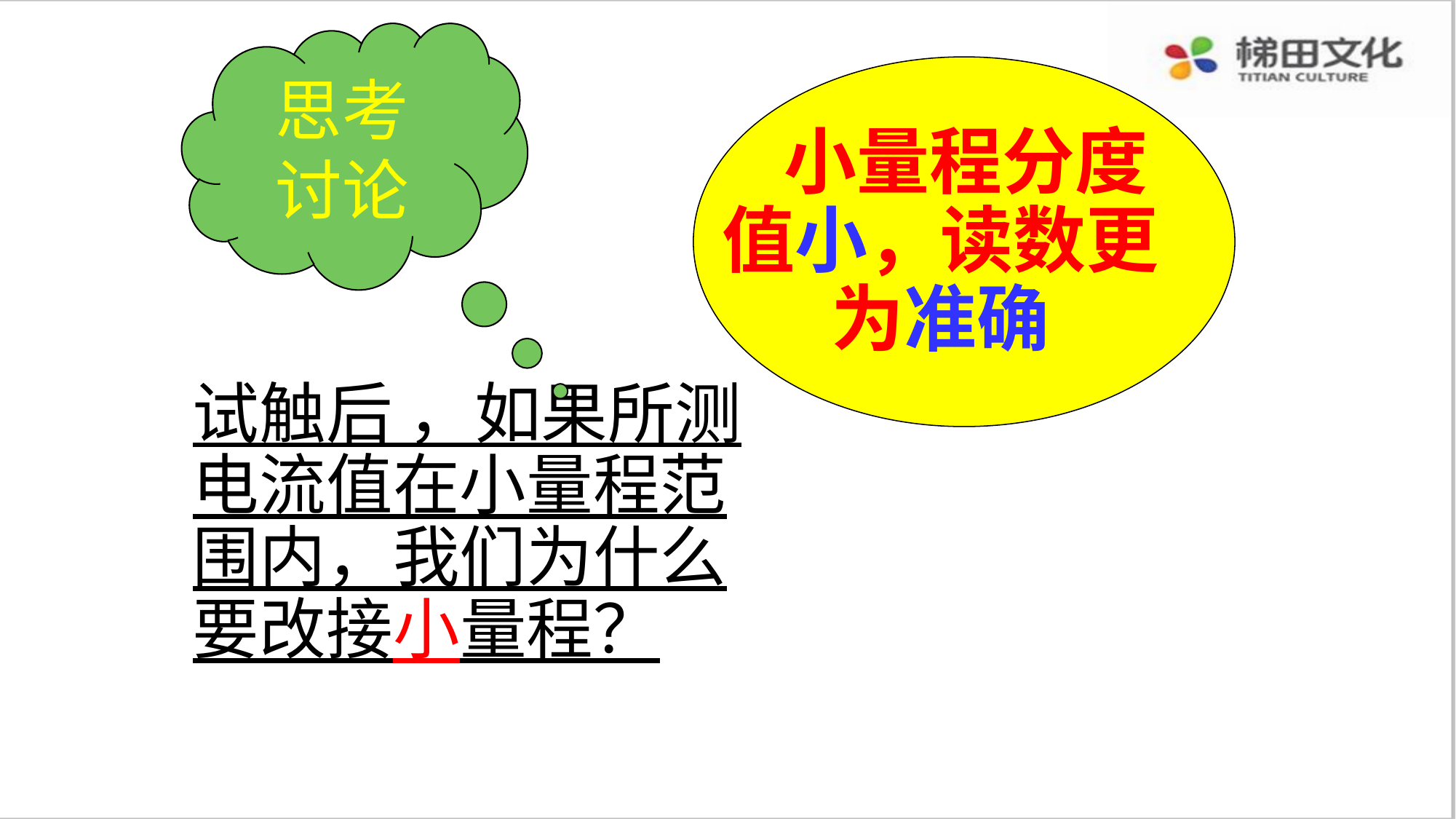

思考
讨论

  小量程分度值小，读数更为准确
试触后 ，如果所测电流值在小量程范围内，我们为什么要改接小量程？